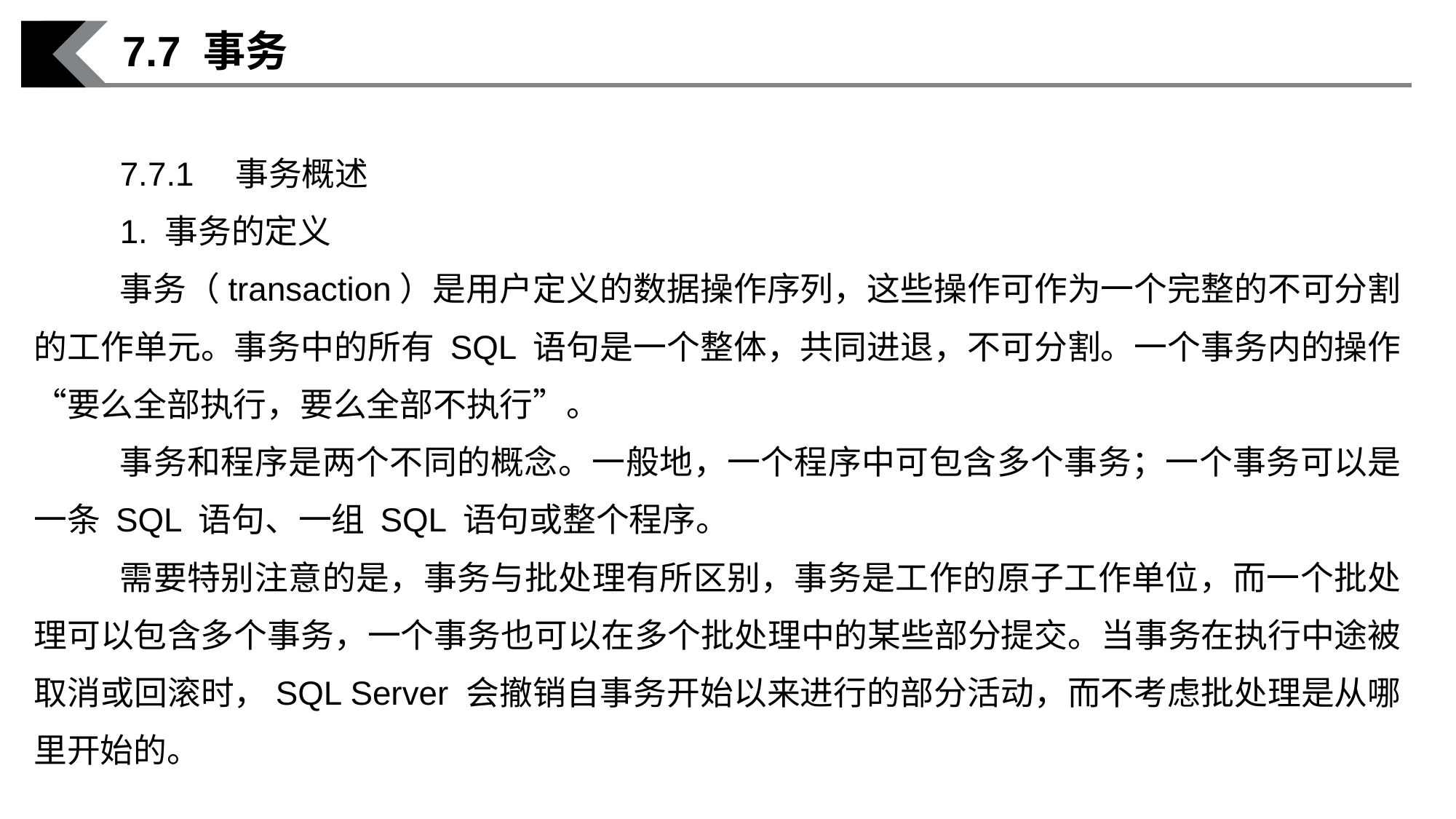

7.7 事务
7.7.1　事务概述
1. 事务的定义
事务（transaction）是用户定义的数据操作序列，这些操作可作为一个完整的不可分割的工作单元。事务中的所有 SQL 语句是一个整体，共同进退，不可分割。一个事务内的操作“要么全部执行，要么全部不执行”。
事务和程序是两个不同的概念。一般地，一个程序中可包含多个事务；一个事务可以是一条 SQL 语句、一组 SQL 语句或整个程序。
需要特别注意的是，事务与批处理有所区别，事务是工作的原子工作单位，而一个批处理可以包含多个事务，一个事务也可以在多个批处理中的某些部分提交。当事务在执行中途被取消或回滚时，SQL Server 会撤销自事务开始以来进行的部分活动，而不考虑批处理是从哪里开始的。